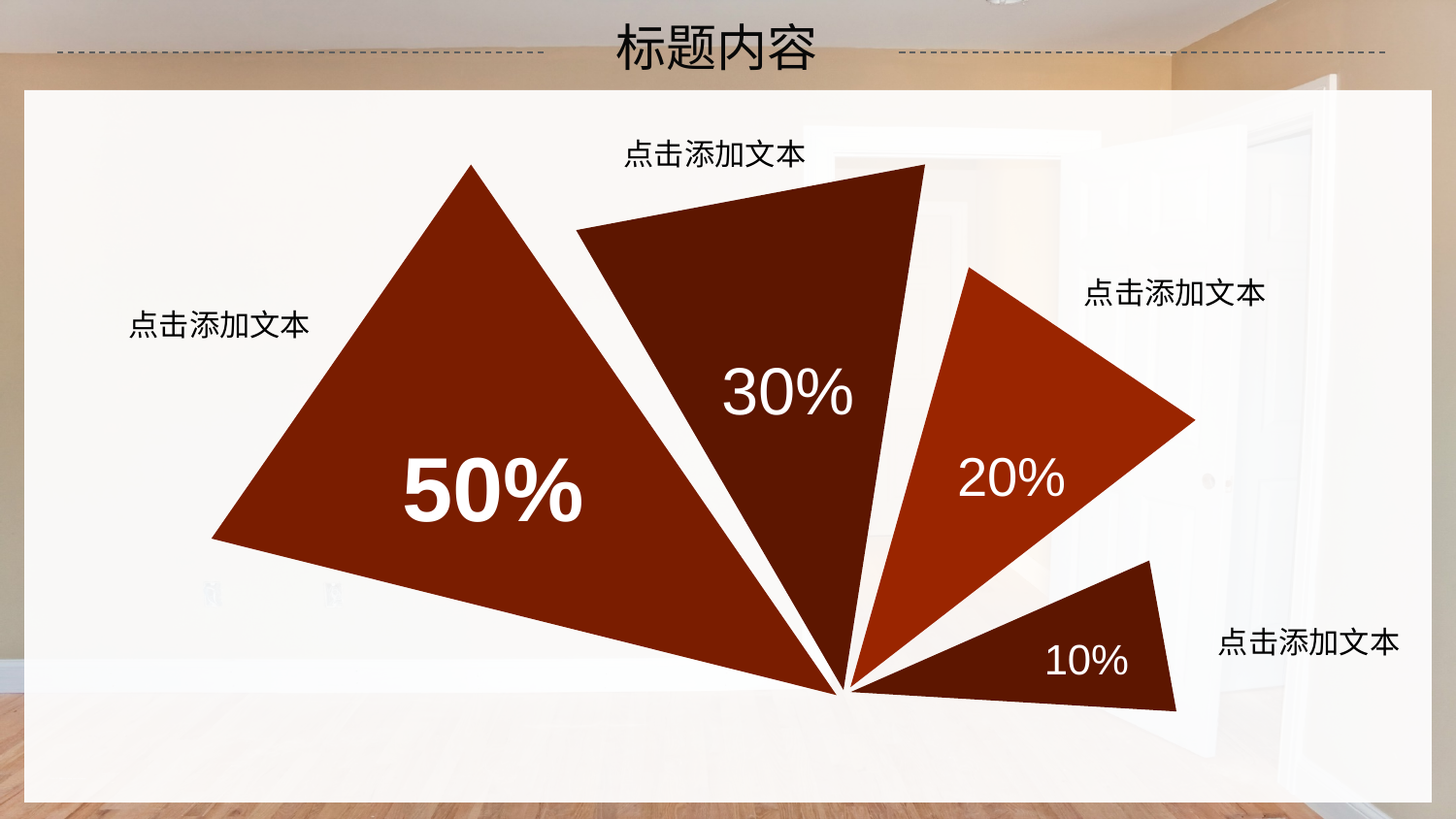

标题内容
点击添加文本

点击添加文本
点击添加文本

30%
50%
20%

点击添加文本
10%
行业PPT模板http://www.1ppt.com/hangye/